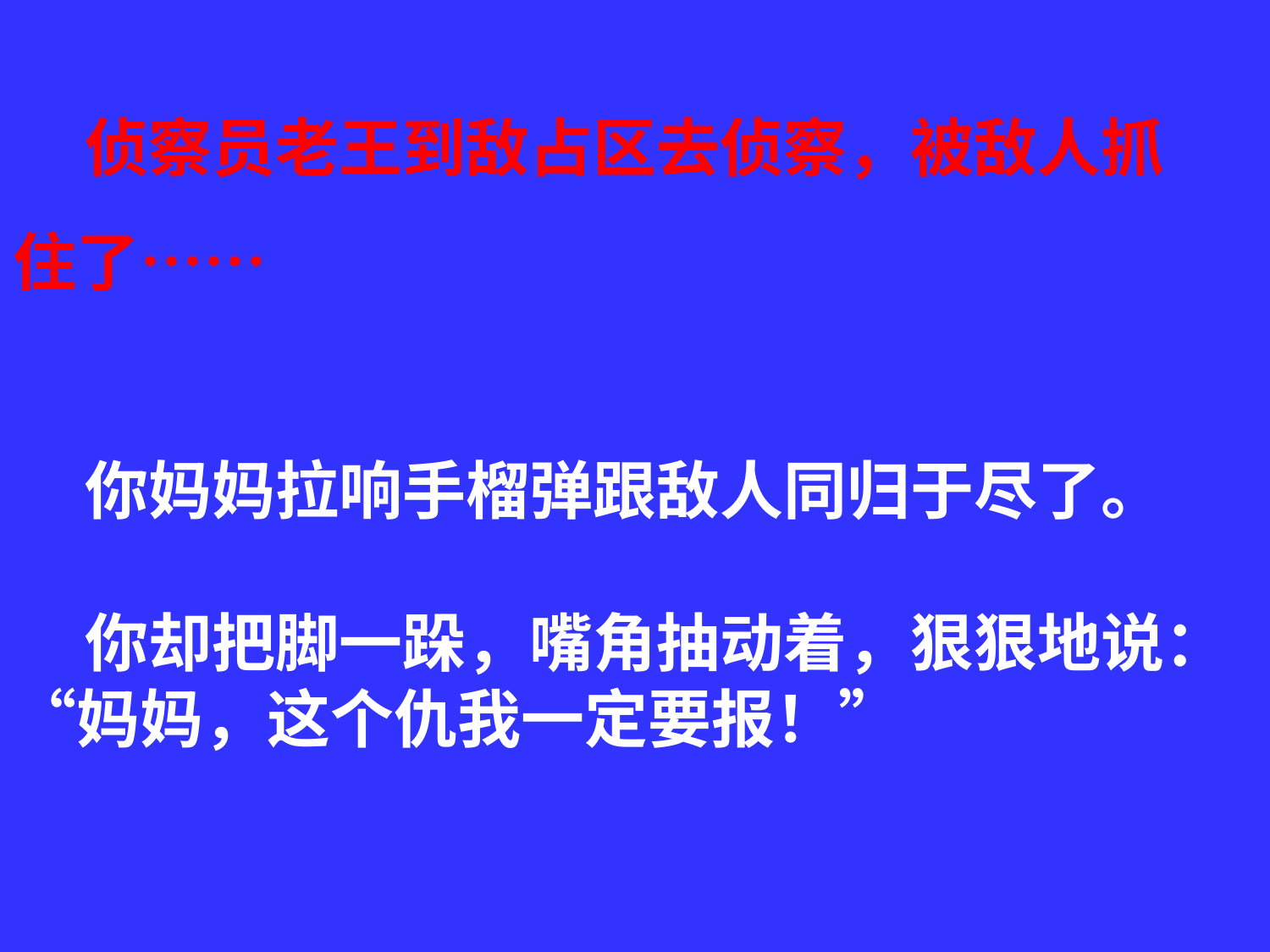

侦察员老王到敌占区去侦察，被敌人抓住了……

    你妈妈拉响手榴弹跟敌人同归于尽了。

    你却把脚一跺，嘴角抽动着，狠狠地说：“妈妈，这个仇我一定要报！”